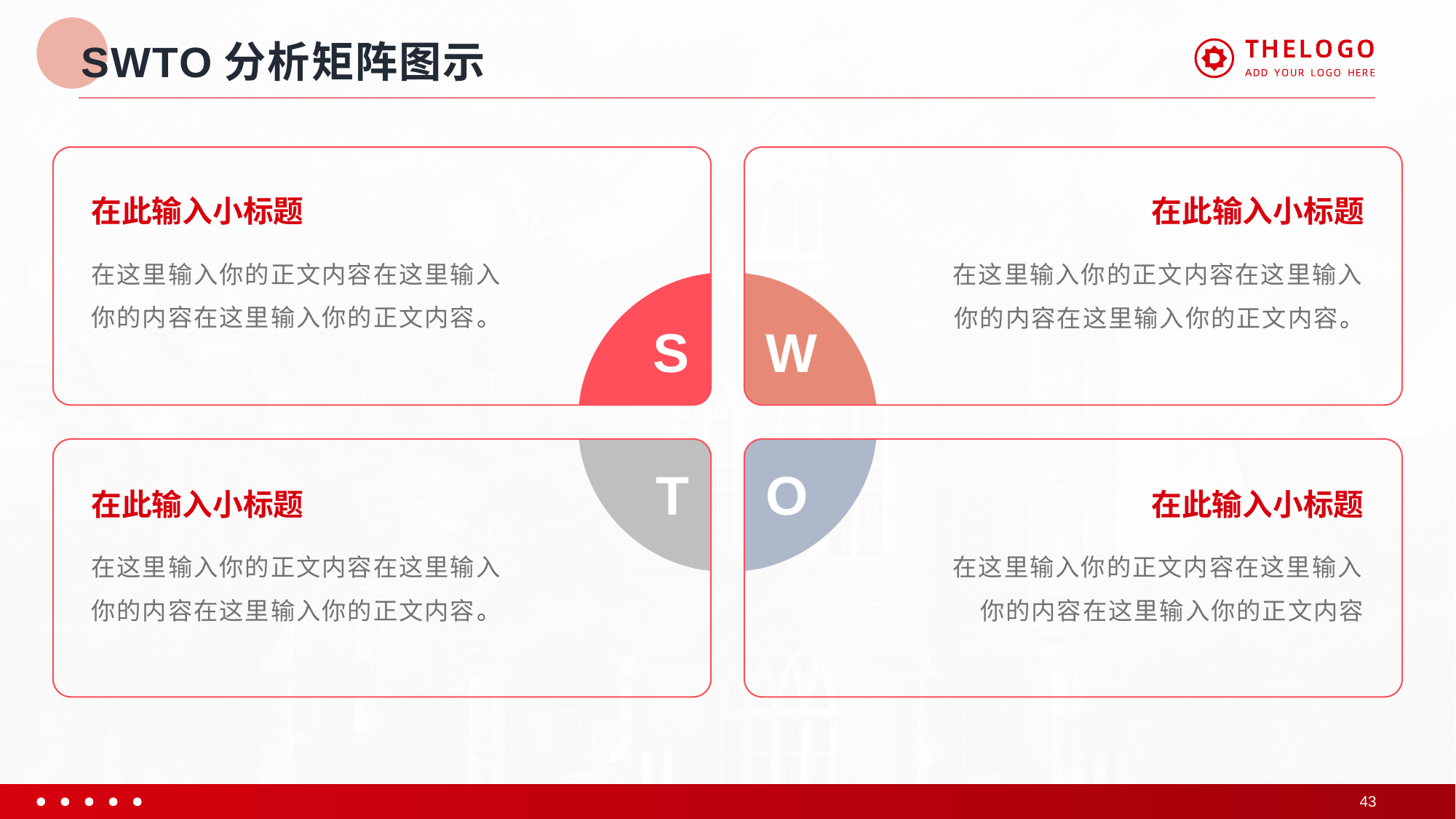

# SWTO分析矩阵图示

在此输入小标题
在这里输入你的正文内容在这里输入你的内容在这里输入你的正文内容。
在此输入小标题
在这里输入你的正文内容在这里输入你的内容在这里输入你的正文内容。

S

W

T

O
在此输入小标题
在这里输入你的正文内容在这里输入你的内容在这里输入你的正文内容。
在此输入小标题
在这里输入你的正文内容在这里输入你的内容在这里输入你的正文内容
43